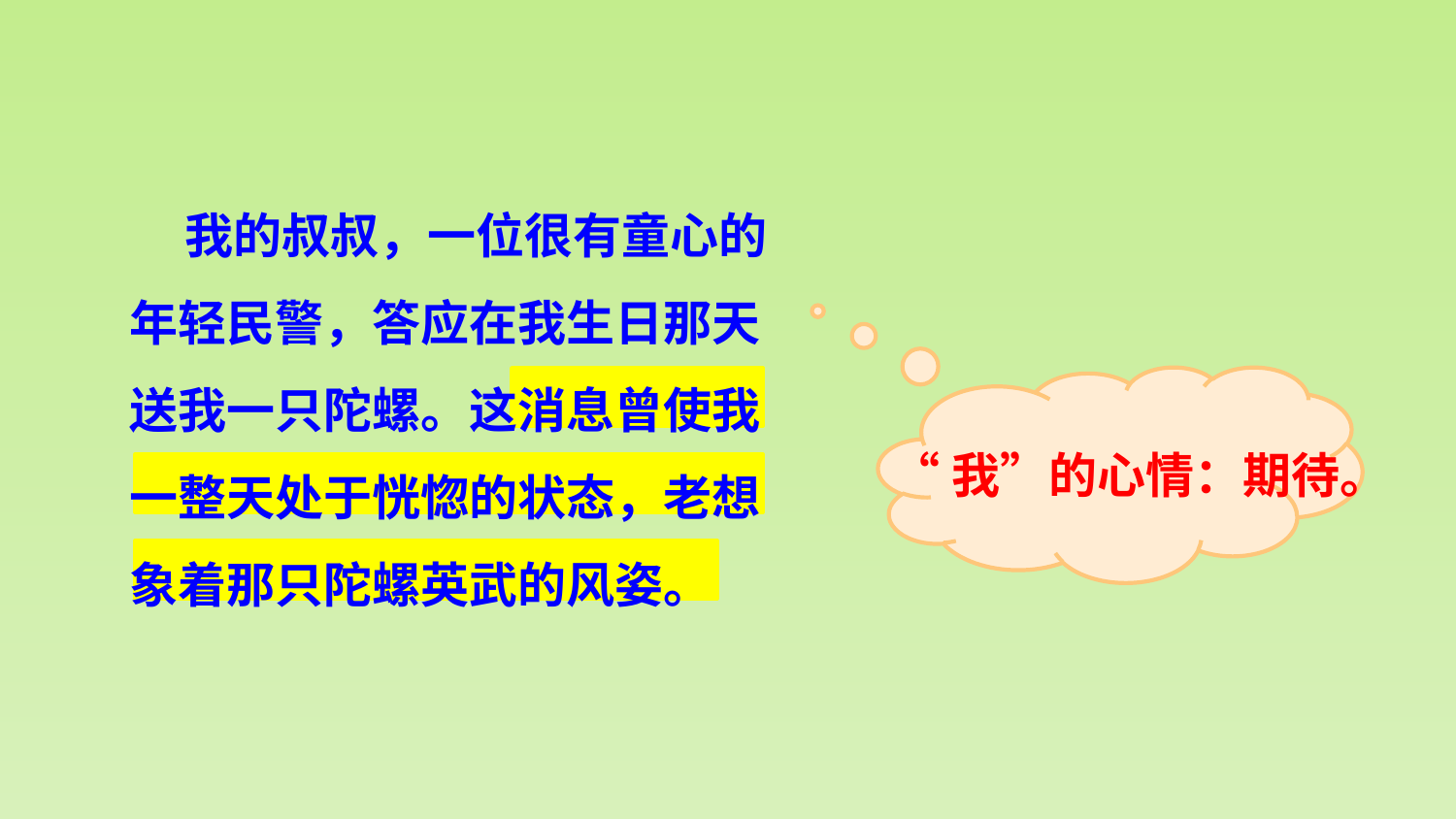

我的叔叔，一位很有童心的年轻民警，答应在我生日那天送我一只陀螺。这消息曾使我一整天处于恍惚的状态，老想象着那只陀螺英武的风姿。

“我”的心情：期待。